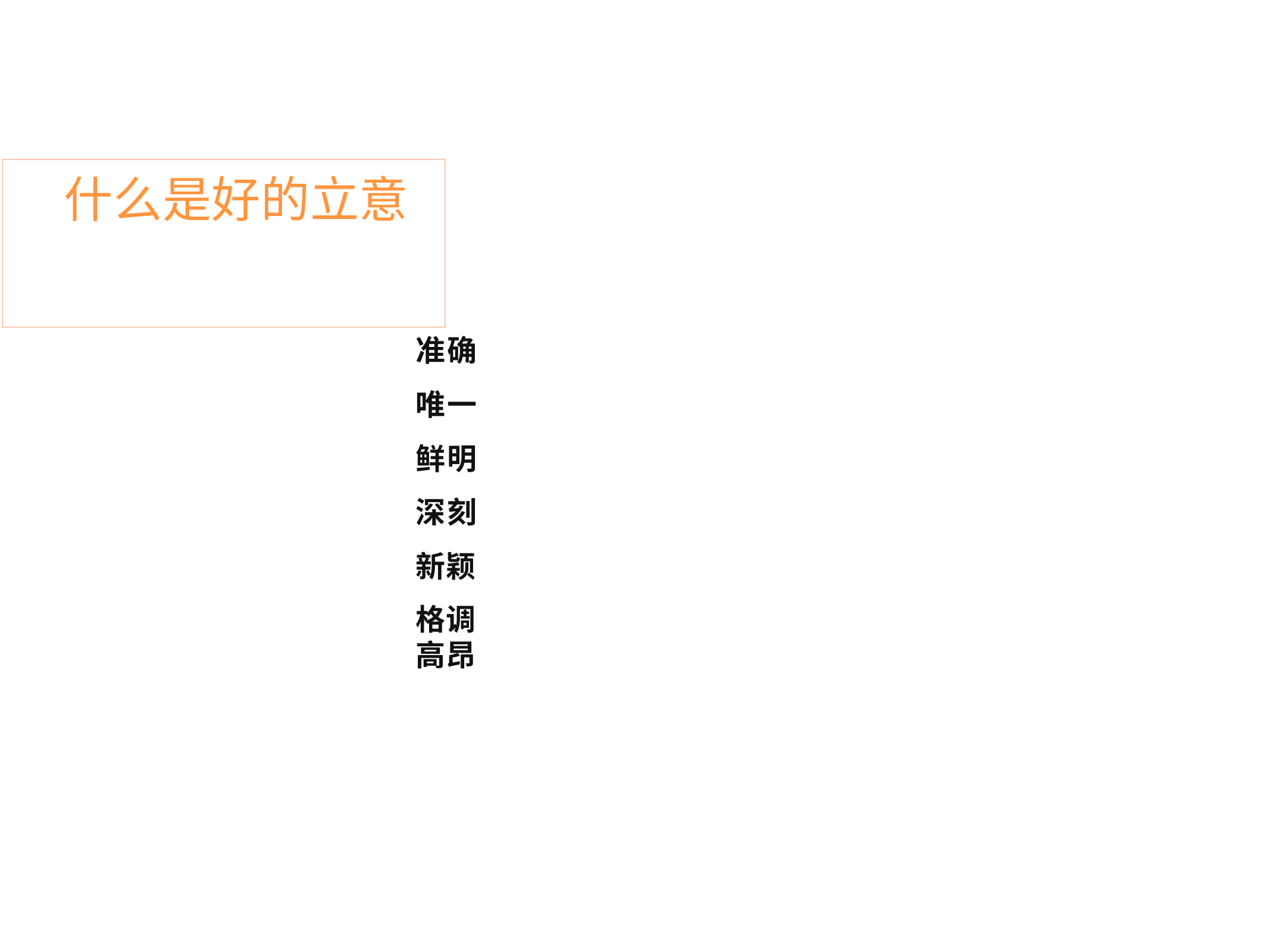

# 什么是好的立意
准确 唯一 鲜明 深刻 新颖
格调高昂